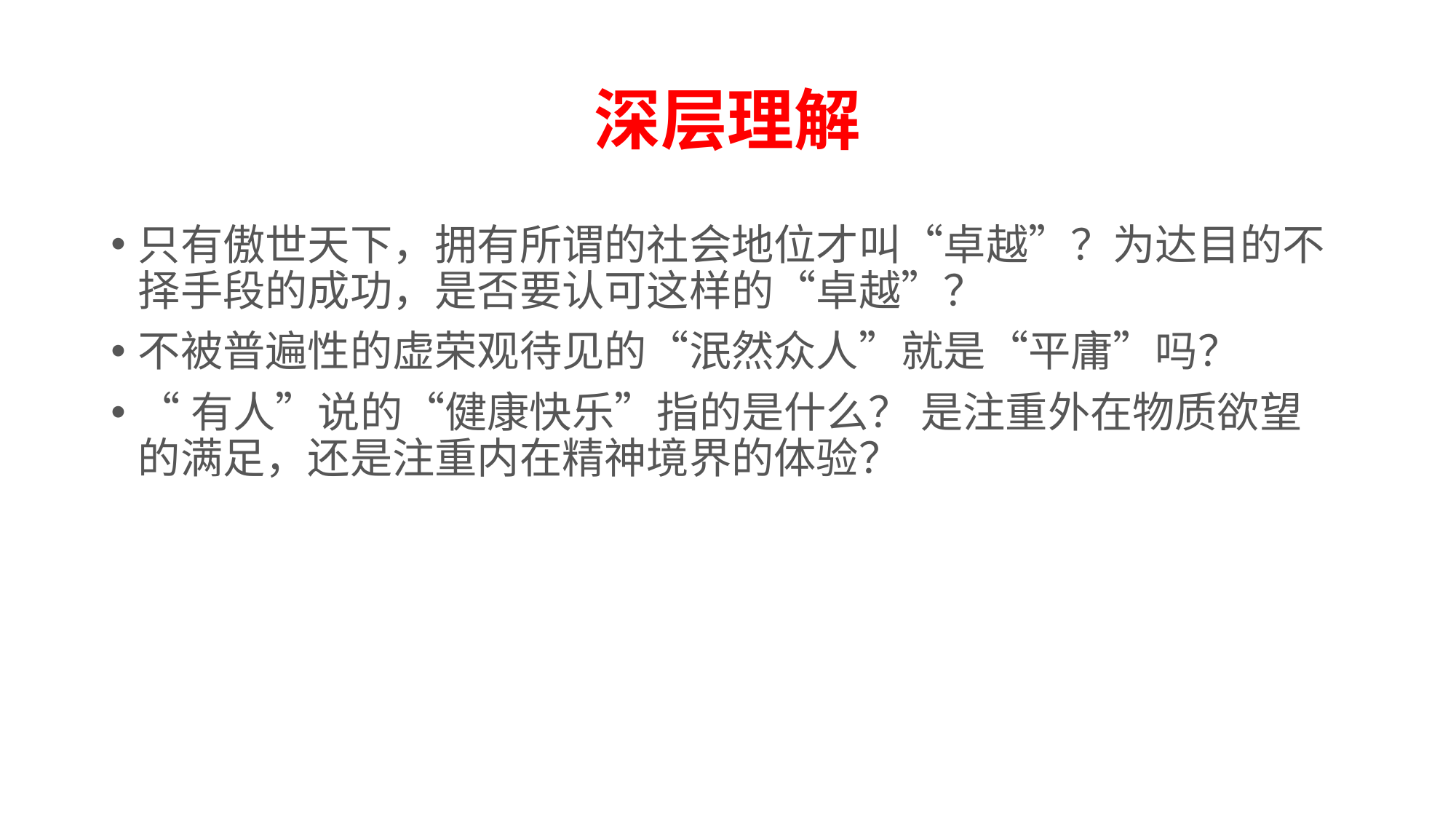

# 深层理解
只有傲世天下，拥有所谓的社会地位才叫“卓越”？为达目的不择手段的成功，是否要认可这样的“卓越”？
不被普遍性的虚荣观待见的“泯然众人”就是“平庸”吗？
“有人”说的“健康快乐”指的是什么？ 是注重外在物质欲望的满足，还是注重内在精神境界的体验？